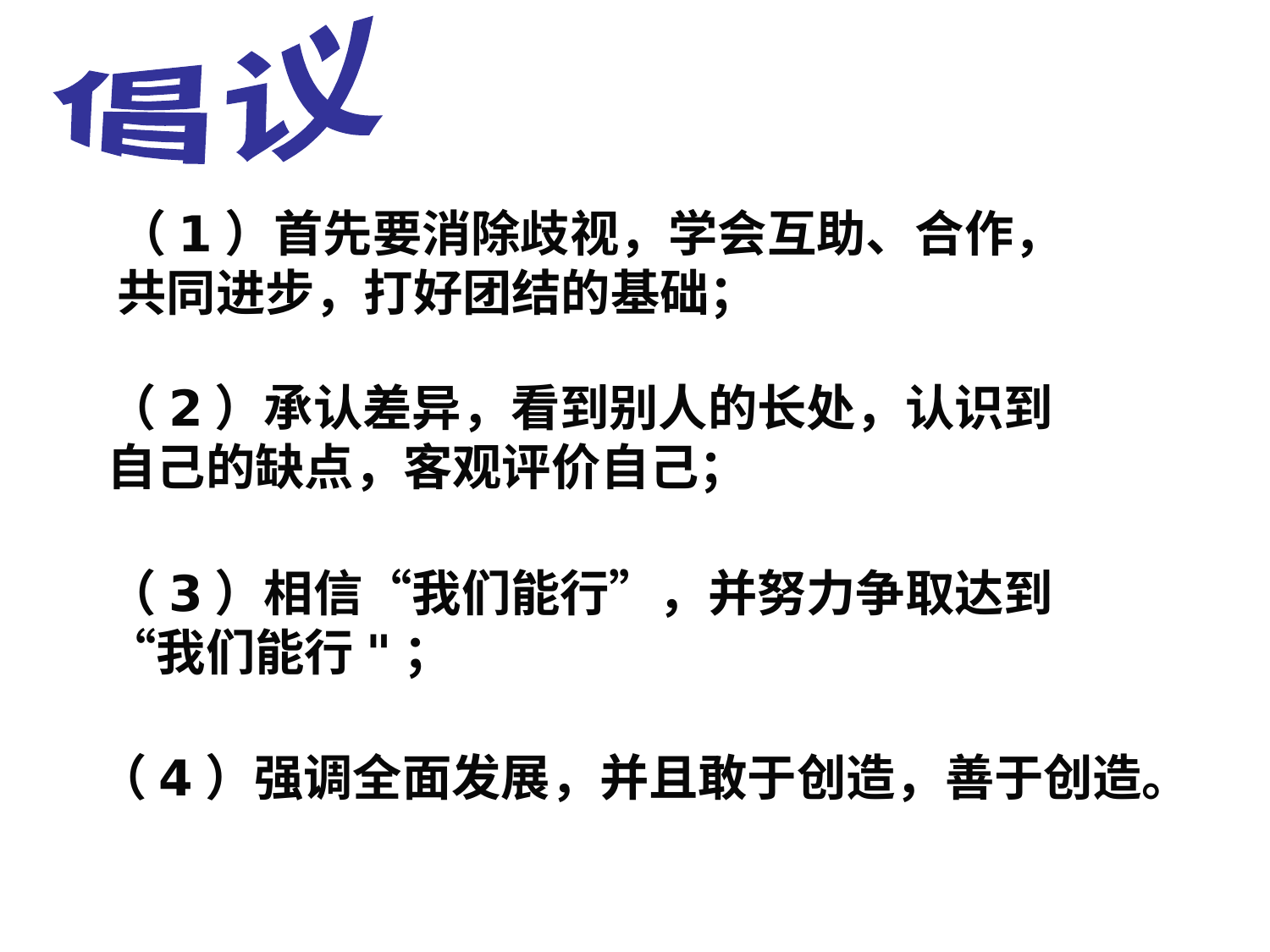

倡议
（1）首先要消除歧视，学会互助、合作，共同进步，打好团结的基础；

（2）承认差异，看到别人的长处，认识到自己的缺点，客观评价自己；
（3）相信“我们能行”，并努力争取达到“我们能行"；
（4）强调全面发展，并且敢于创造，善于创造。